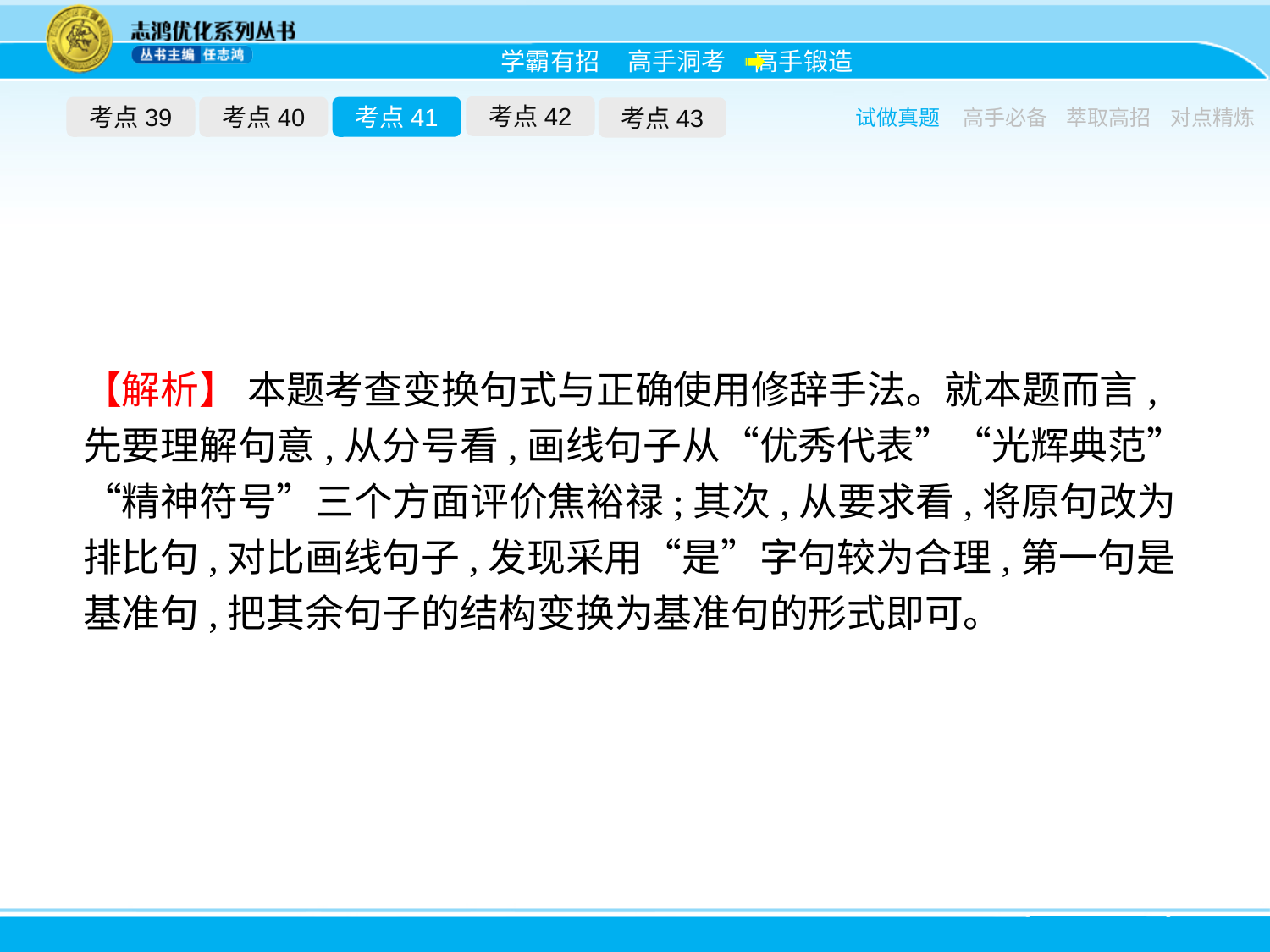

考点42
考点39
考点40
考点41
考点43
试做真题
高手必备
萃取高招
对点精炼
【解析】 本题考查变换句式与正确使用修辞手法。就本题而言,先要理解句意,从分号看,画线句子从“优秀代表”“光辉典范”“精神符号”三个方面评价焦裕禄;其次,从要求看,将原句改为排比句,对比画线句子,发现采用“是”字句较为合理,第一句是基准句,把其余句子的结构变换为基准句的形式即可。